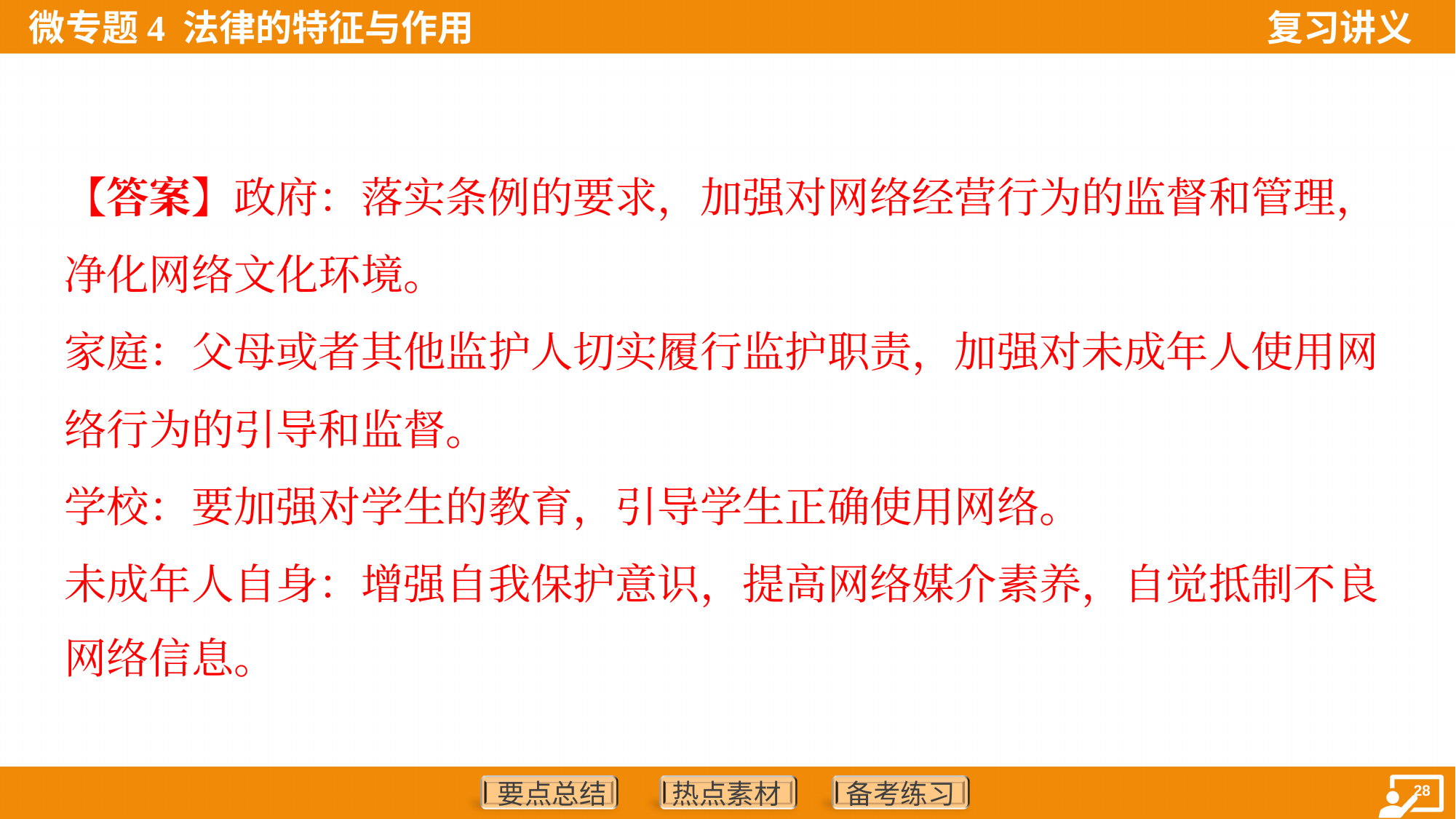

【答案】政府：落实条例的要求，加强对网络经营行为的监督和管理，
净化网络文化环境。
家庭：父母或者其他监护人切实履行监护职责，加强对未成年人使用网
络行为的引导和监督。
学校：要加强对学生的教育，引导学生正确使用网络。
未成年人自身：增强自我保护意识，提高网络媒介素养，自觉抵制不良
网络信息。